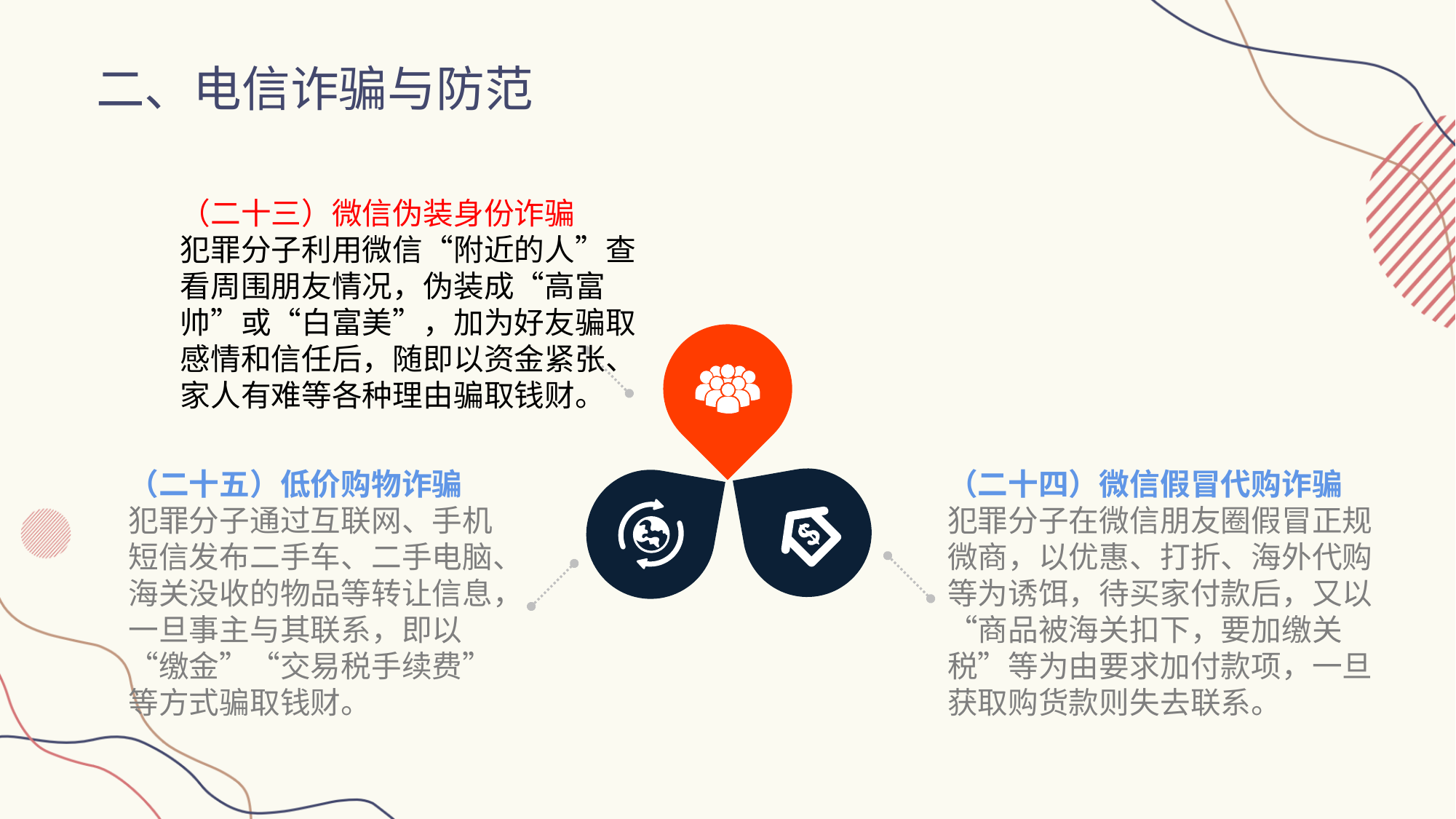

二、电信诈骗与防范
（二十三）微信伪装身份诈骗
犯罪分子利用微信“附近的人”查看周围朋友情况，伪装成“高富帅”或“白富美”，加为好友骗取感情和信任后，随即以资金紧张、家人有难等各种理由骗取钱财。

（二十五）低价购物诈骗
犯罪分子通过互联网、手机短信发布二手车、二手电脑、海关没收的物品等转让信息，一旦事主与其联系，即以“缴金”“交易税手续费”等方式骗取钱财。
（二十四）微信假冒代购诈骗
犯罪分子在微信朋友圈假冒正规微商，以优惠、打折、海外代购等为诱饵，待买家付款后，又以“商品被海关扣下，要加缴关税”等为由要求加付款项，一旦获取购货款则失去联系。